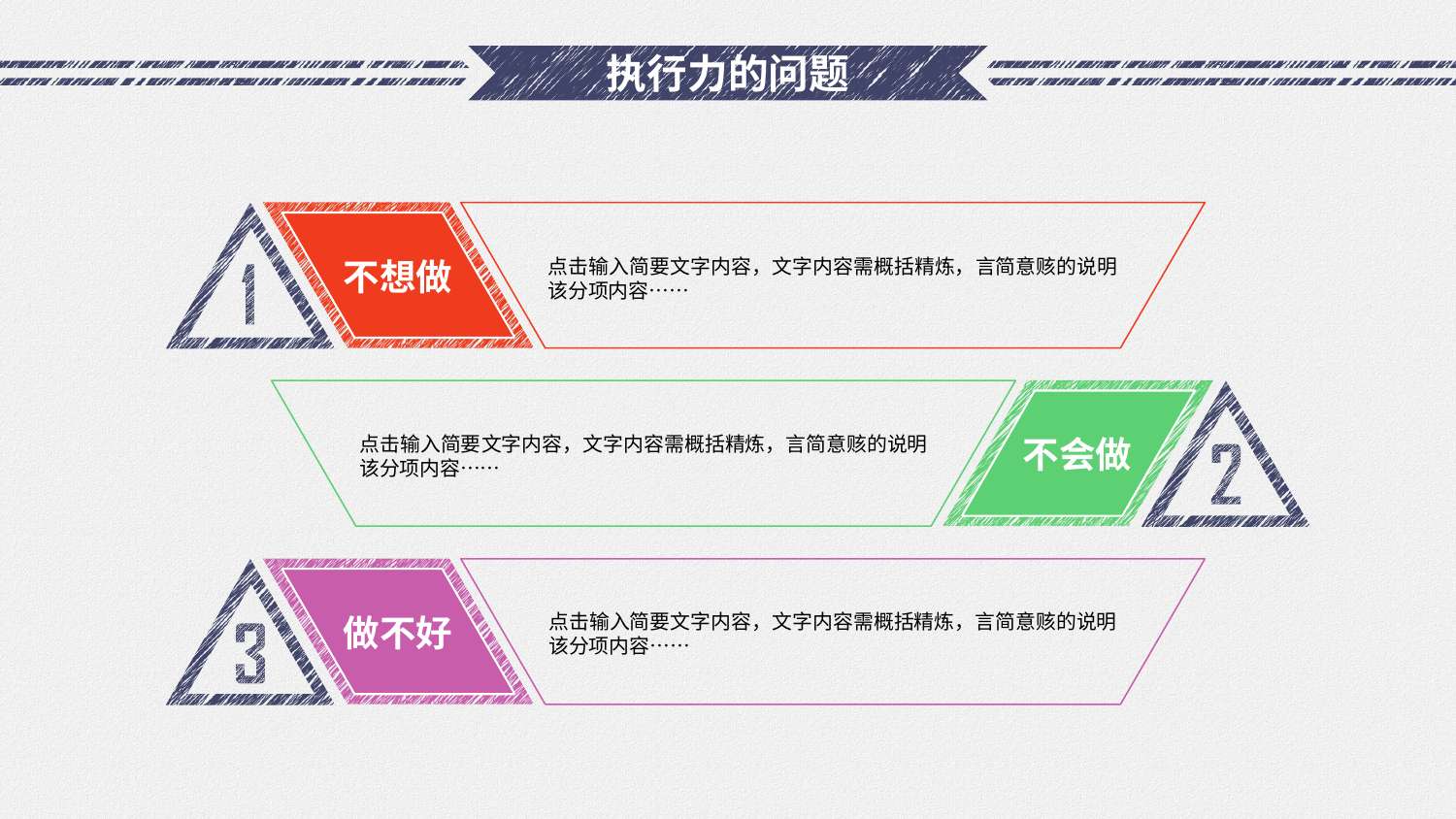

# 执行力的问题

点击输入简要文字内容，文字内容需概括精炼，言简意赅的说明该分项内容……
不想做

点击输入简要文字内容，文字内容需概括精炼，言简意赅的说明该分项内容……
不会做

点击输入简要文字内容，文字内容需概括精炼，言简意赅的说明该分项内容……
做不好